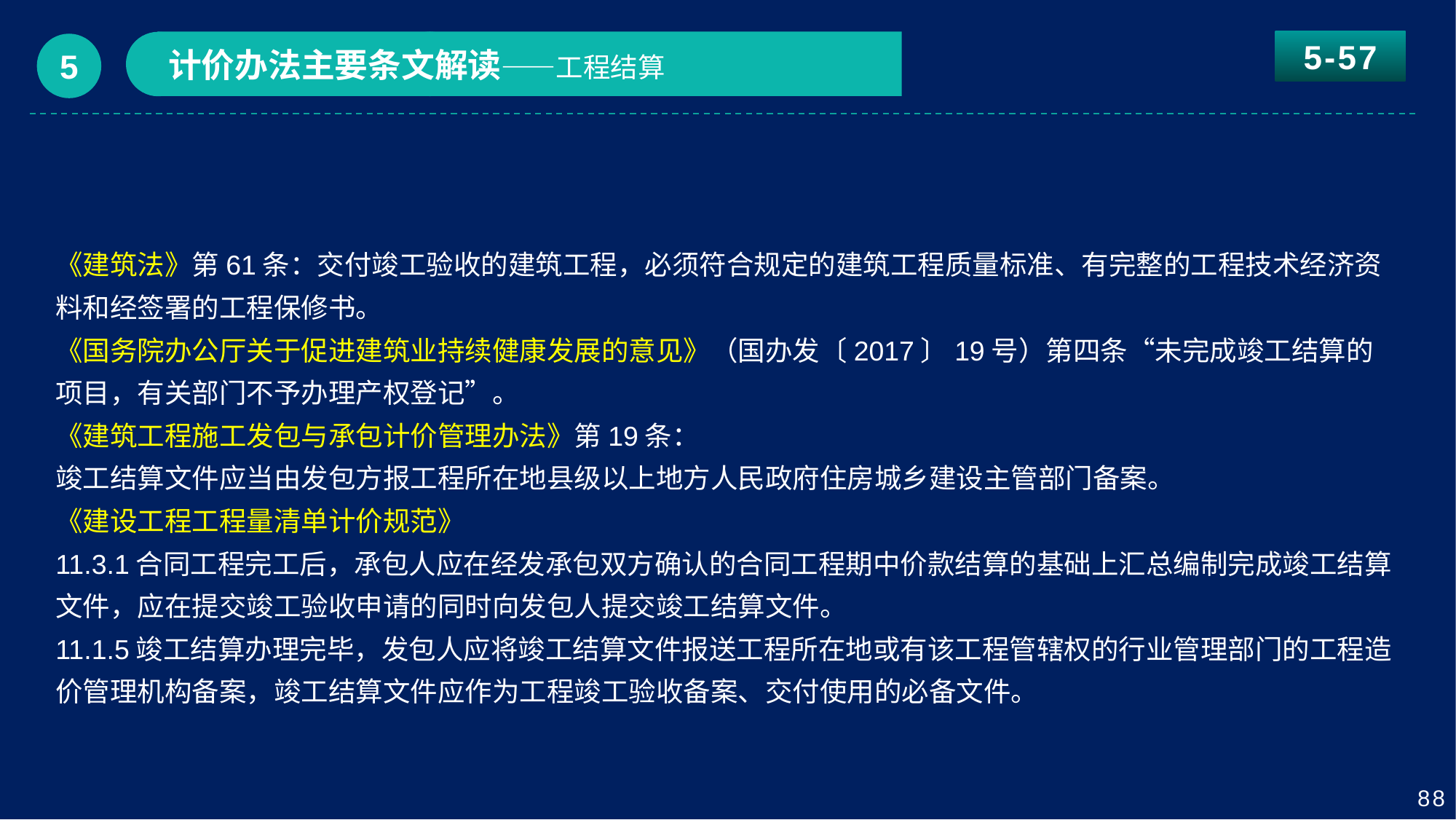

5-57
计价办法主要条文解读——工程结算

5
《建筑法》第61条：交付竣工验收的建筑工程，必须符合规定的建筑工程质量标准、有完整的工程技术经济资料和经签署的工程保修书。
《国务院办公厅关于促进建筑业持续健康发展的意见》（国办发〔2017〕19号）第四条“未完成竣工结算的项目，有关部门不予办理产权登记”。
《建筑工程施工发包与承包计价管理办法》第19条：
竣工结算文件应当由发包方报工程所在地县级以上地方人民政府住房城乡建设主管部门备案。
《建设工程工程量清单计价规范》
11.3.1合同工程完工后，承包人应在经发承包双方确认的合同工程期中价款结算的基础上汇总编制完成竣工结算文件，应在提交竣工验收申请的同时向发包人提交竣工结算文件。
11.1.5竣工结算办理完毕，发包人应将竣工结算文件报送工程所在地或有该工程管辖权的行业管理部门的工程造价管理机构备案，竣工结算文件应作为工程竣工验收备案、交付使用的必备文件。
88